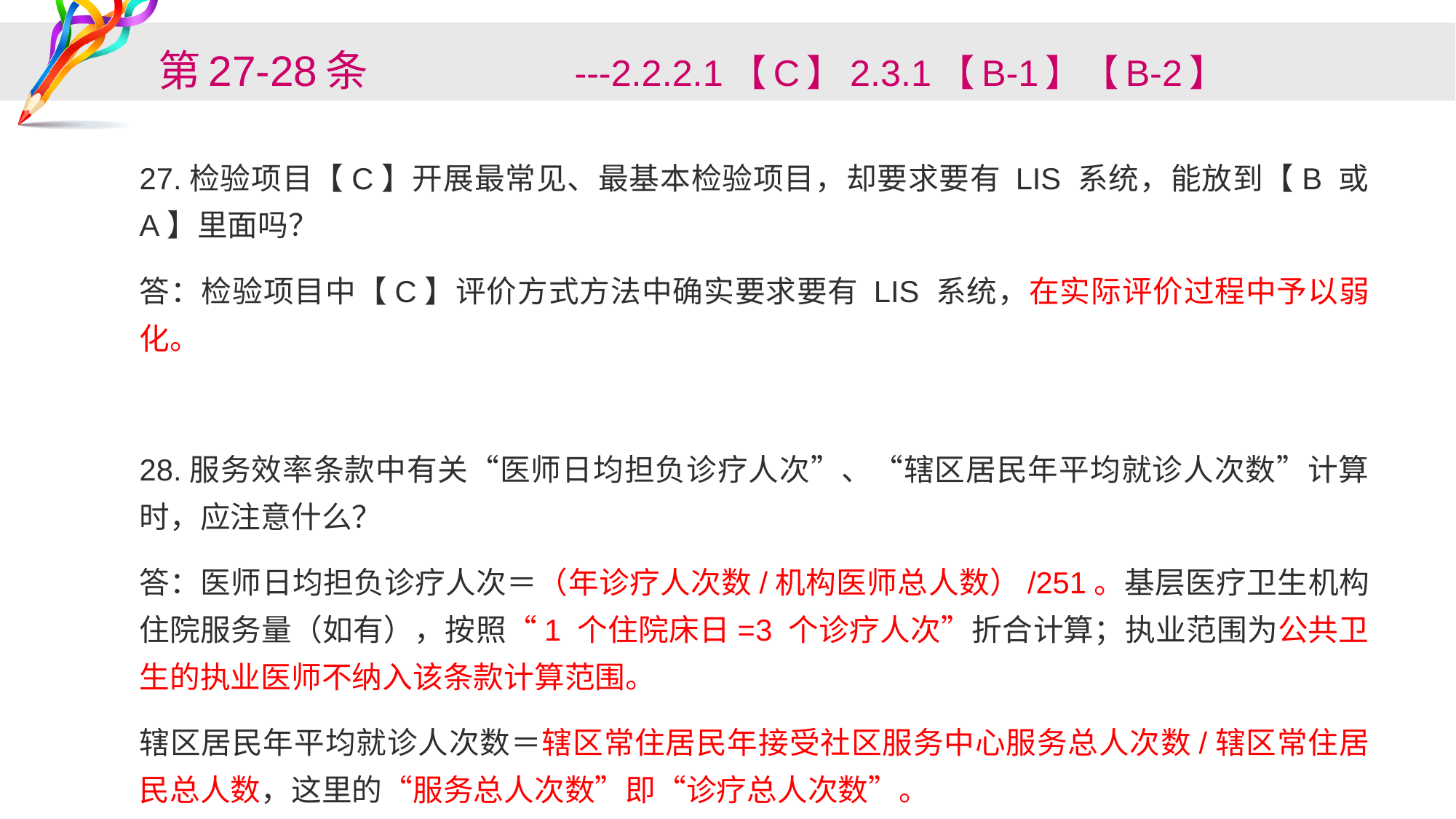

# 第27-28条                     ---2.2.2.1【C】2.3.1【B-1】【B-2】
27.检验项目【C】开展最常见、最基本检验项目，却要求要有 LIS 系统，能放到【B 或 A】里面吗？
答：检验项目中【C】评价方式方法中确实要求要有 LIS 系统，在实际评价过程中予以弱化。

28.服务效率条款中有关“医师日均担负诊疗人次”、“辖区居民年平均就诊人次数”计算时，应注意什么？
答：医师日均担负诊疗人次＝（年诊疗人次数/机构医师总人数）/251。基层医疗卫生机构住院服务量（如有），按照“1 个住院床日=3 个诊疗人次”折合计算；执业范围为公共卫生的执业医师不纳入该条款计算范围。
辖区居民年平均就诊人次数＝辖区常住居民年接受社区服务中心服务总人次数/辖区常住居民总人数，这里的“服务总人次数”即“诊疗总人次数”。